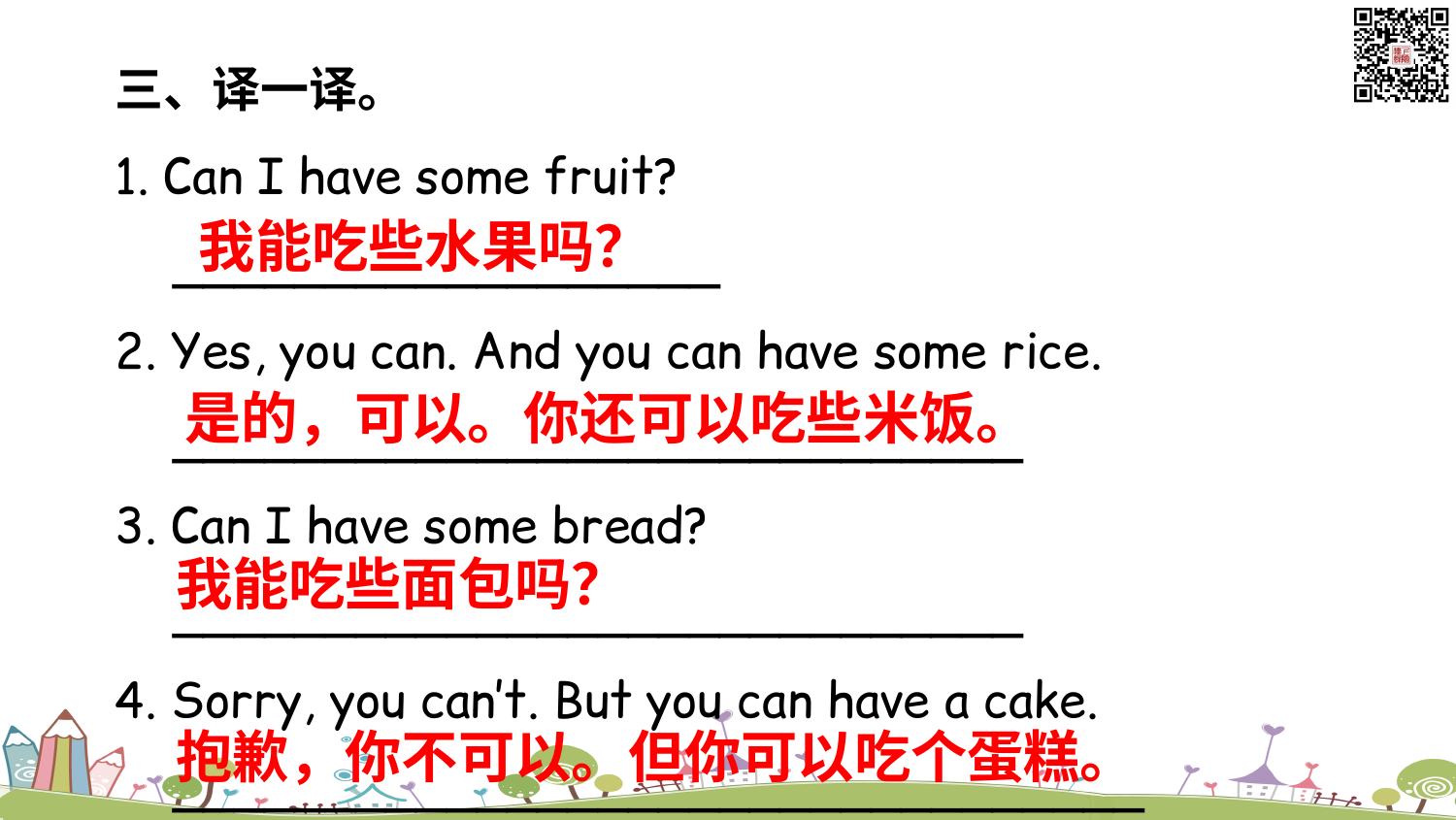

三、译一译。
1. Can I have some fruit?
    __________________
2. Yes, you can. And you can have some rice.
    ____________________________
3. Can I have some bread?
    ____________________________
4. Sorry, you can’t. But you can have a cake.
    ________________________________
我能吃些水果吗？
是的，可以。你还可以吃些米饭。
我能吃些面包吗？
抱歉，你不可以。但你可以吃个蛋糕。